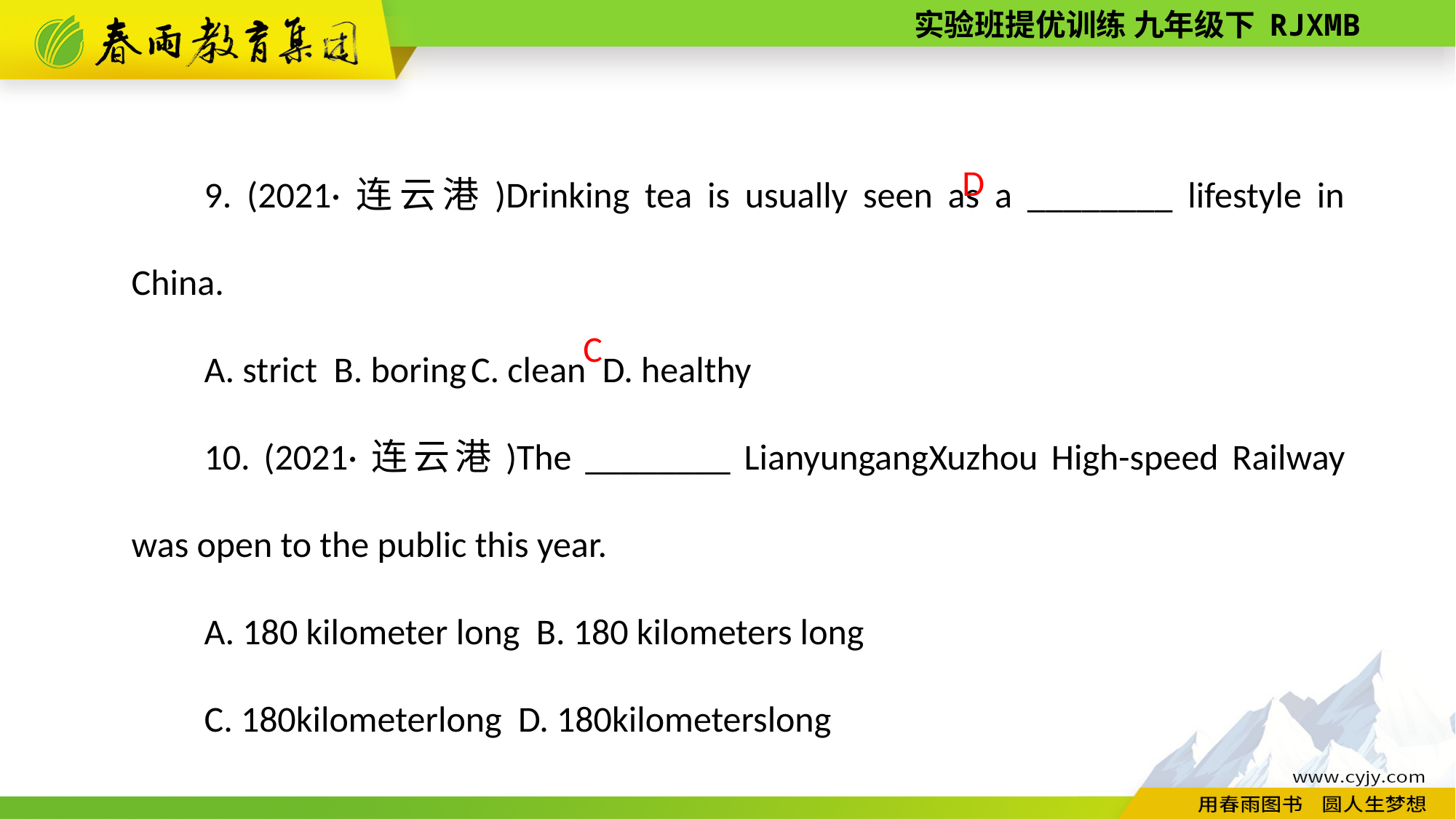

9. (2021·连云港)Drinking tea is usually seen as a ________ lifestyle in China.
A. strict  B. boring C. clean  D. healthy
10. (2021·连云港)The ________ Lianyungang­Xuzhou High-­speed Railway was open to the public this year.
A. 180 kilometer long  B. 180 kilometers long
C. 180­kilometer­long  D. 180­kilometers­long
D
C